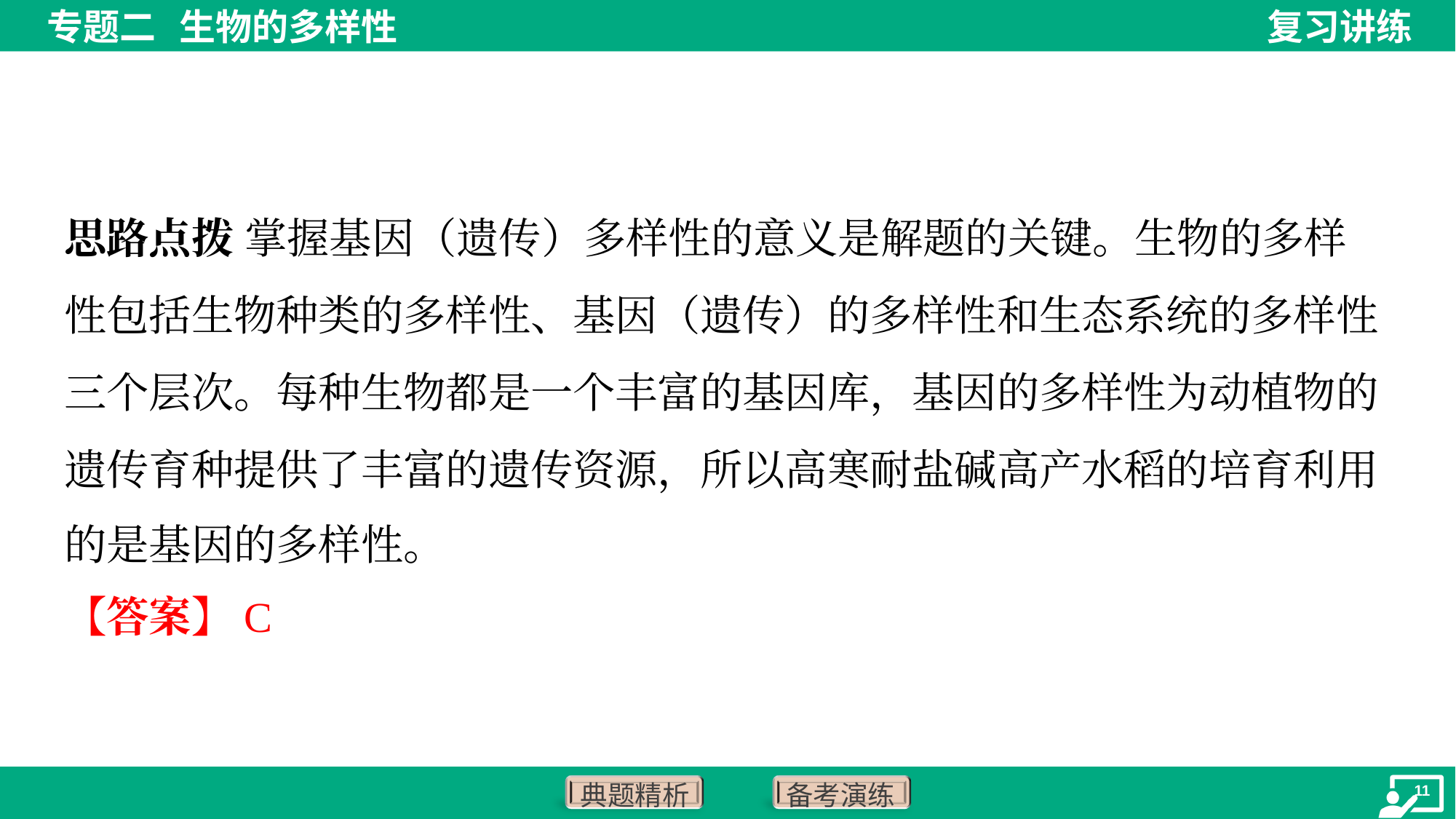

思路点拨 掌握基因（遗传）多样性的意义是解题的关键。生物的多样
性包括生物种类的多样性、基因（遗传）的多样性和生态系统的多样性
三个层次。每种生物都是一个丰富的基因库，基因的多样性为动植物的
遗传育种提供了丰富的遗传资源，所以高寒耐盐碱高产水稻的培育利用
的是基因的多样性。
【答案】C